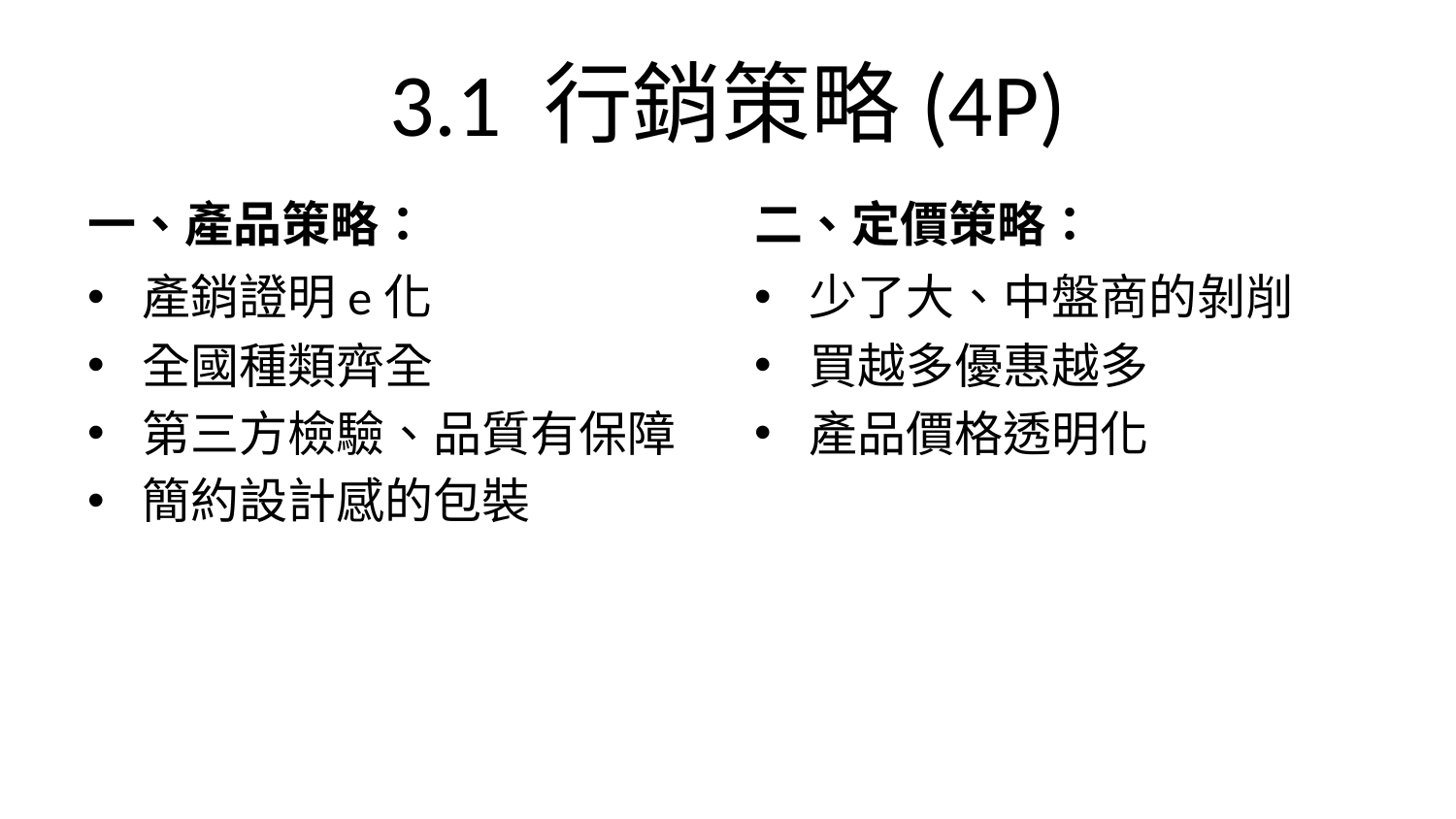

# 3.1 行銷策略(4P)
一、產品策略：
二、定價策略：
產銷證明e化
全國種類齊全
第三方檢驗、品質有保障
簡約設計感的包裝
少了大、中盤商的剝削
買越多優惠越多
產品價格透明化